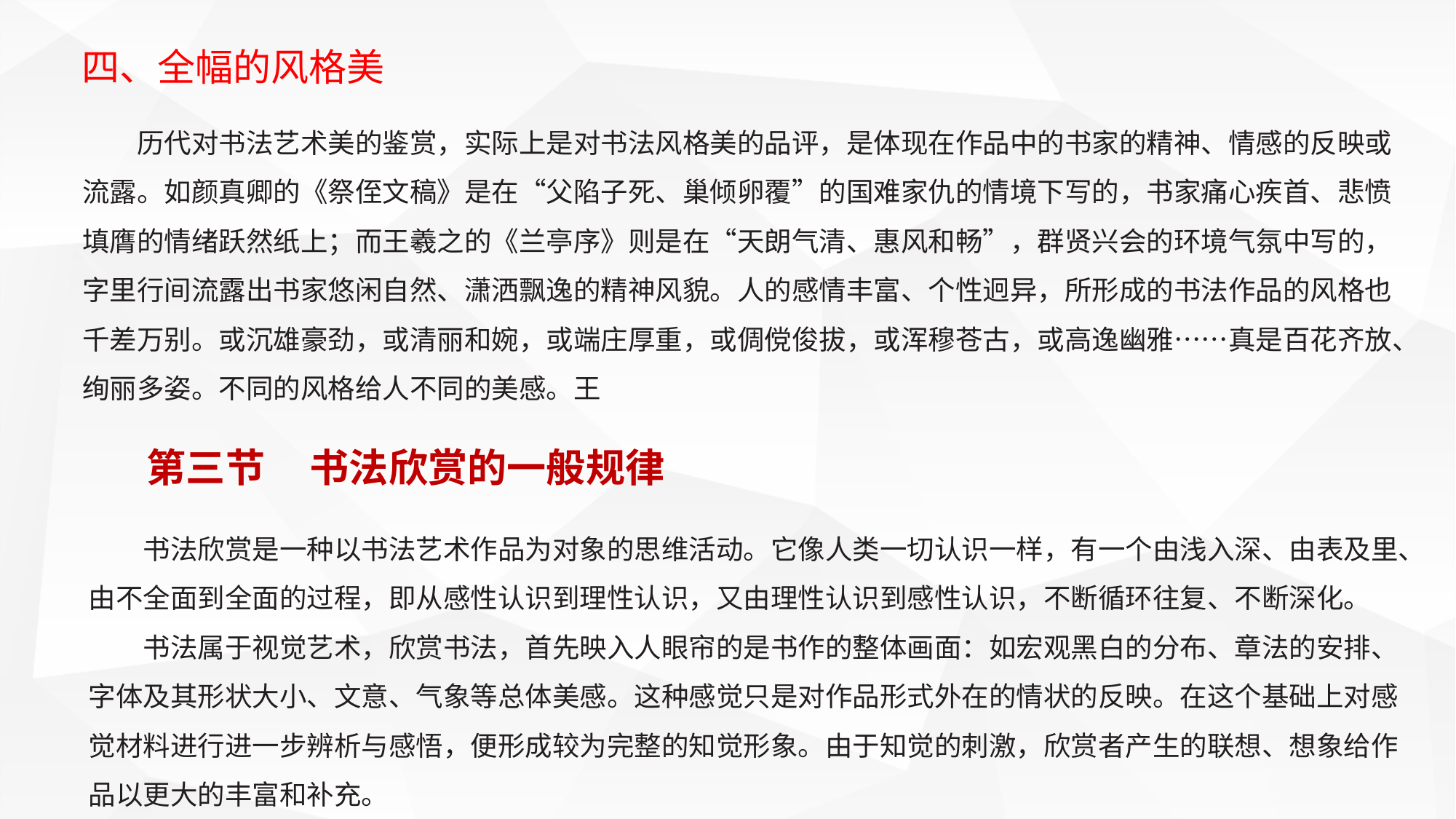

四、全幅的风格美
历代对书法艺术美的鉴赏，实际上是对书法风格美的品评，是体现在作品中的书家的精神、情感的反映或流露。如颜真卿的《祭侄文稿》是在“父陷子死、巢倾卵覆”的国难家仇的情境下写的，书家痛心疾首、悲愤填膺的情绪跃然纸上；而王羲之的《兰亭序》则是在“天朗气清、惠风和畅”，群贤兴会的环境气氛中写的，字里行间流露出书家悠闲自然、潇洒飘逸的精神风貌。人的感情丰富、个性迥异，所形成的书法作品的风格也千差万别。或沉雄豪劲，或清丽和婉，或端庄厚重，或倜傥俊拔，或浑穆苍古，或高逸幽雅……真是百花齐放、绚丽多姿。不同的风格给人不同的美感。王
第三节     书法欣赏的一般规律
书法欣赏是一种以书法艺术作品为对象的思维活动。它像人类一切认识一样，有一个由浅入深、由表及里、由不全面到全面的过程，即从感性认识到理性认识，又由理性认识到感性认识，不断循环往复、不断深化。
书法属于视觉艺术，欣赏书法，首先映入人眼帘的是书作的整体画面：如宏观黑白的分布、章法的安排、字体及其形状大小、文意、气象等总体美感。这种感觉只是对作品形式外在的情状的反映。在这个基础上对感觉材料进行进一步辨析与感悟，便形成较为完整的知觉形象。由于知觉的刺激，欣赏者产生的联想、想象给作品以更大的丰富和补充。